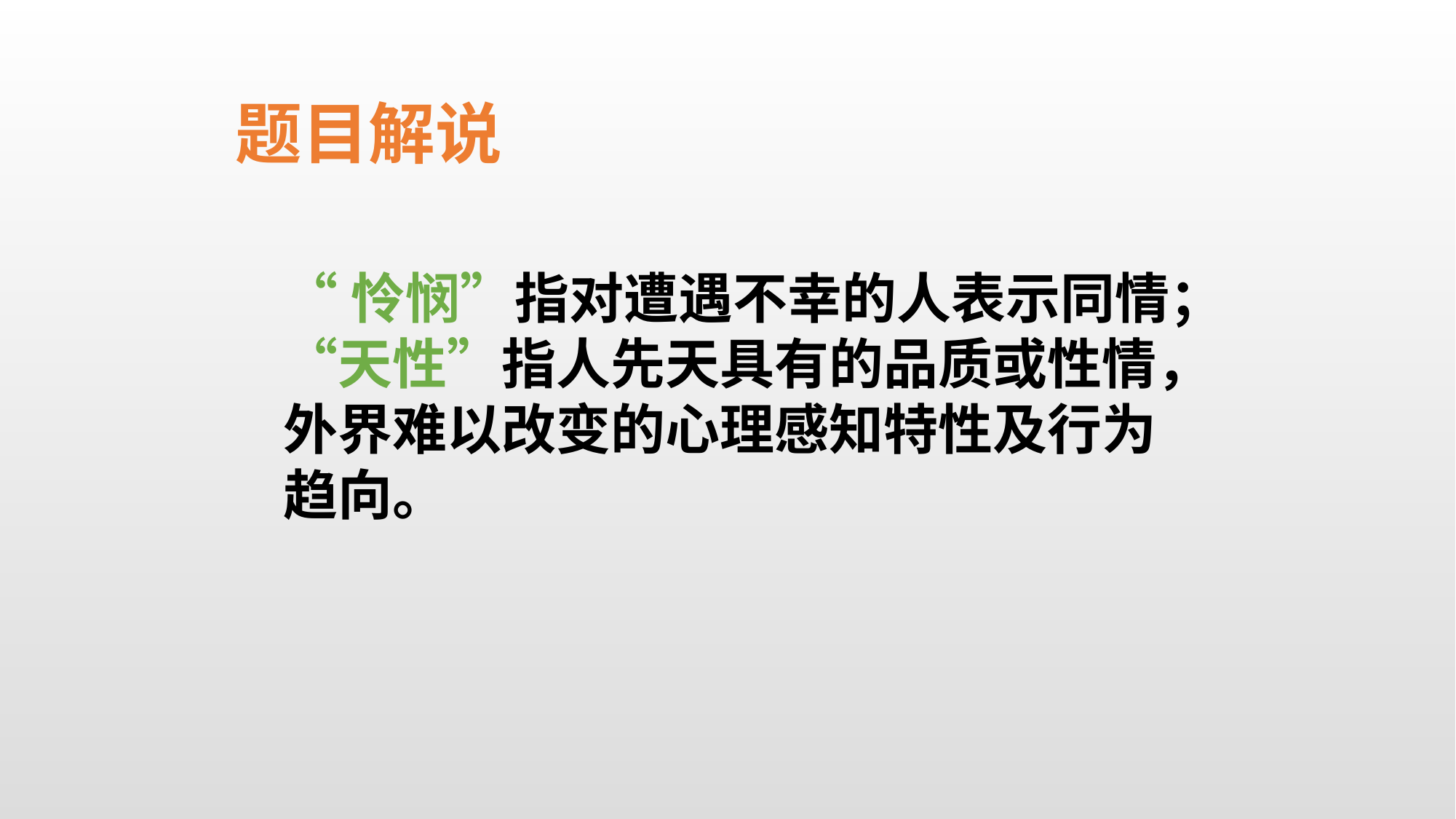

题目解说

“怜悯”指对遭遇不幸的人表示同情；“天性”指人先天具有的品质或性情，外界难以改变的心理感知特性及行为趋向。